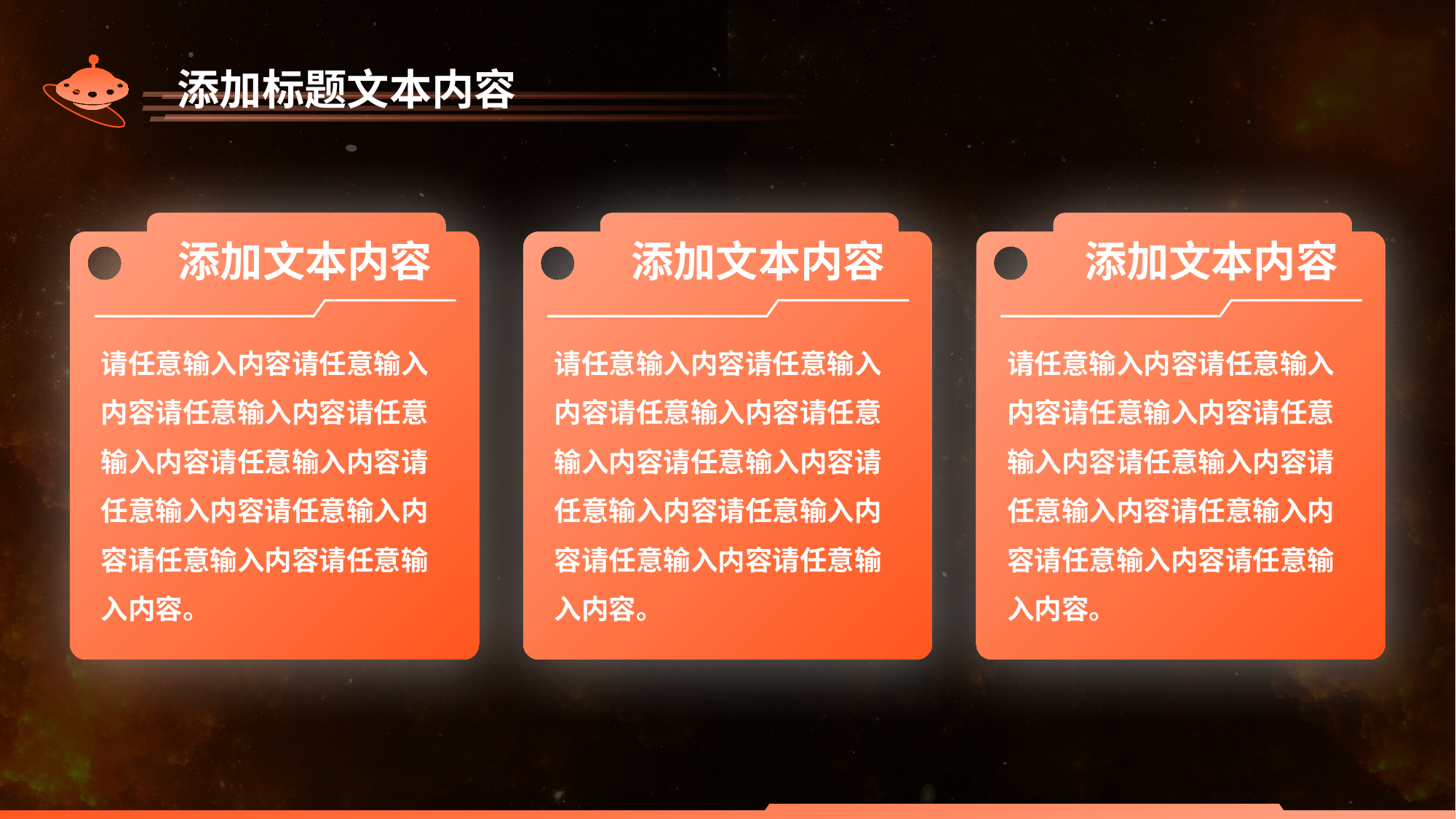

添加标题文本内容

添加文本内容

请任意输入内容请任意输入内容请任意输入内容请任意输入内容请任意输入内容请任意输入内容请任意输入内容请任意输入内容请任意输入内容。

添加文本内容

请任意输入内容请任意输入内容请任意输入内容请任意输入内容请任意输入内容请任意输入内容请任意输入内容请任意输入内容请任意输入内容。

添加文本内容

请任意输入内容请任意输入内容请任意输入内容请任意输入内容请任意输入内容请任意输入内容请任意输入内容请任意输入内容请任意输入内容。